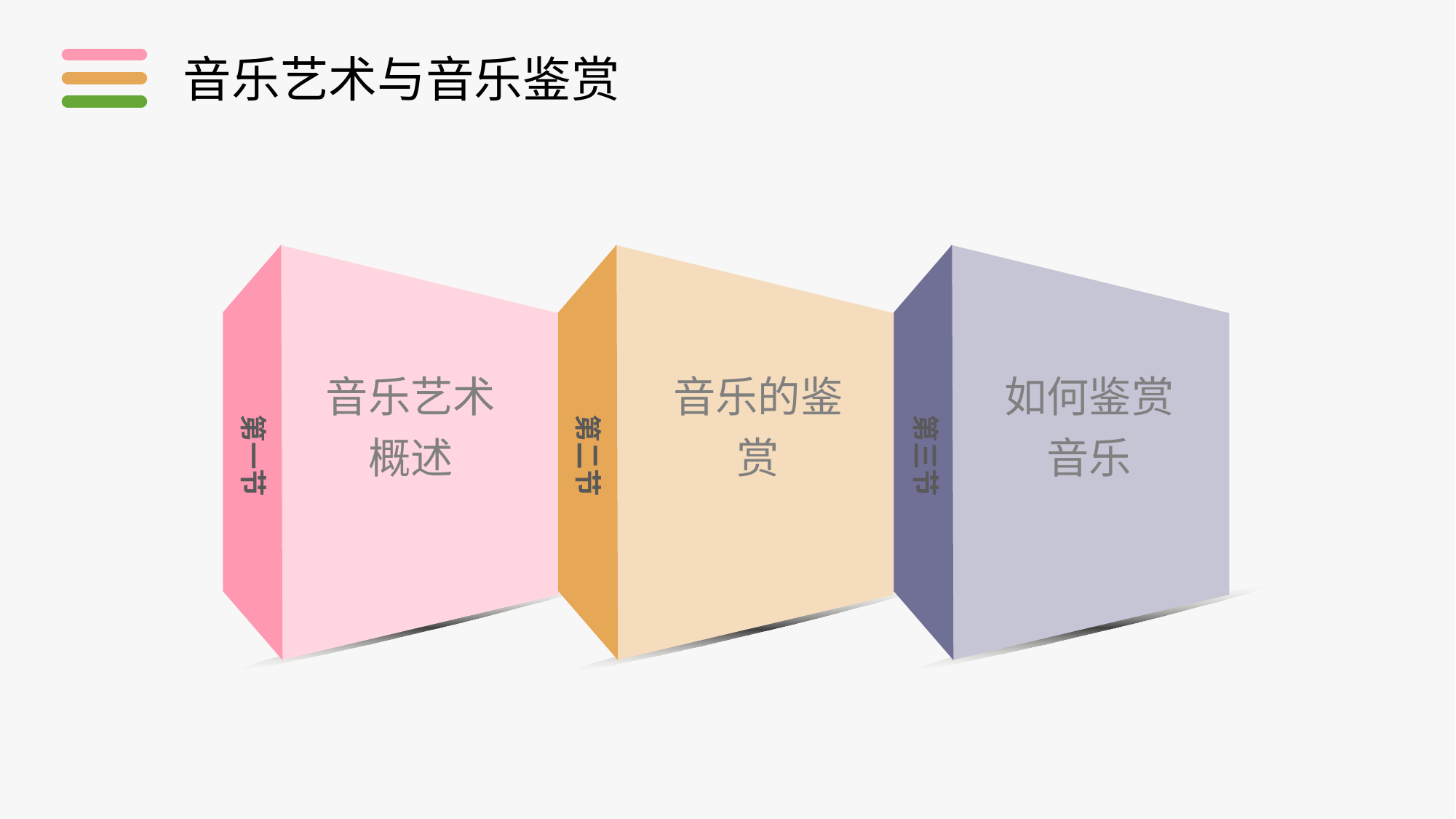

音乐艺术与音乐鉴赏

第一节
音乐艺术概述

第二节
音乐的鉴赏

第三节
如何鉴赏音乐